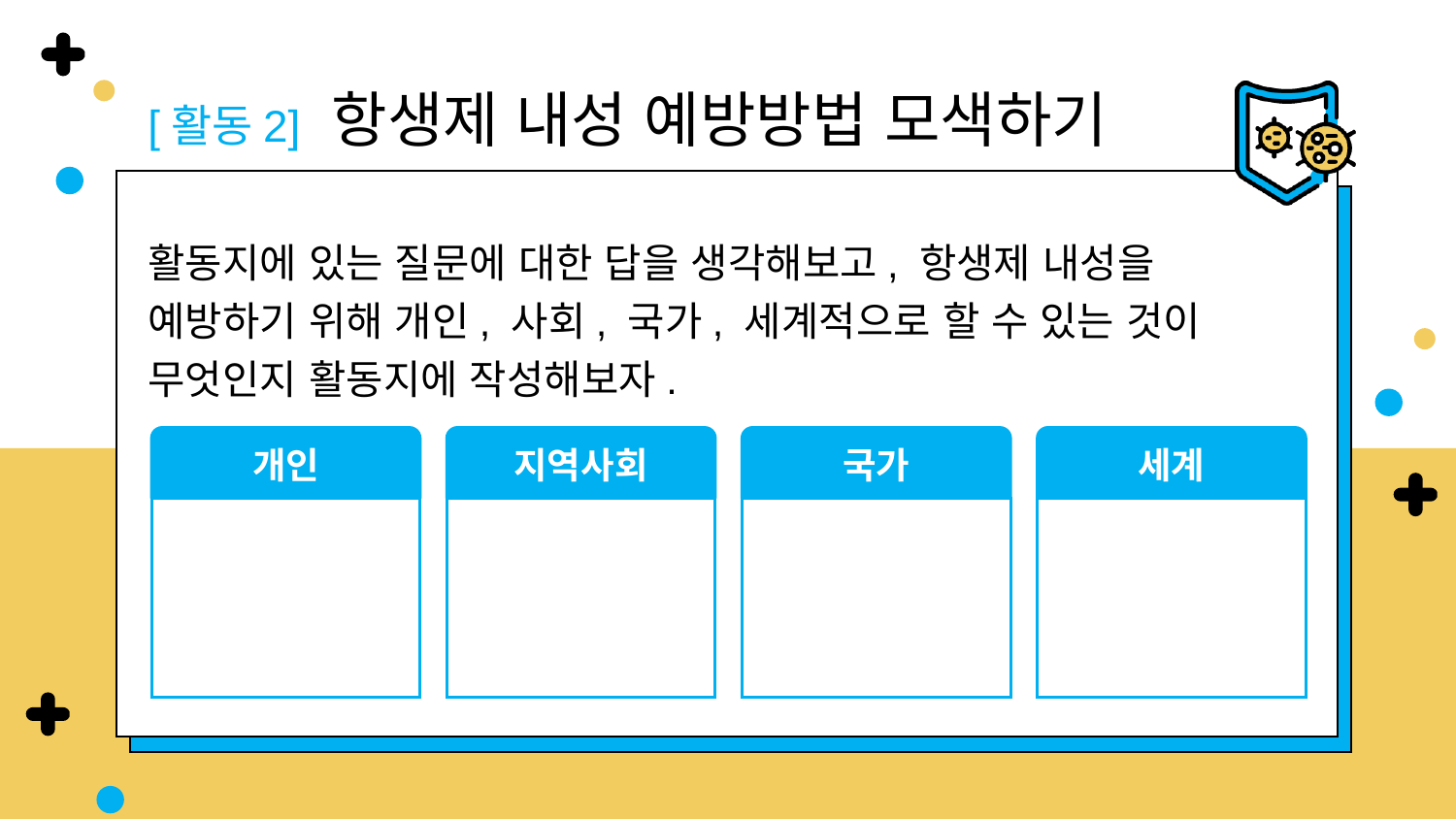

[활동2] 항생제 내성 예방방법 모색하기
활동지에 있는 질문에 대한 답을 생각해보고, 항생제 내성을 예방하기 위해 개인, 사회, 국가, 세계적으로 할 수 있는 것이 무엇인지 활동지에 작성해보자.
개인

지역사회

국가

세계